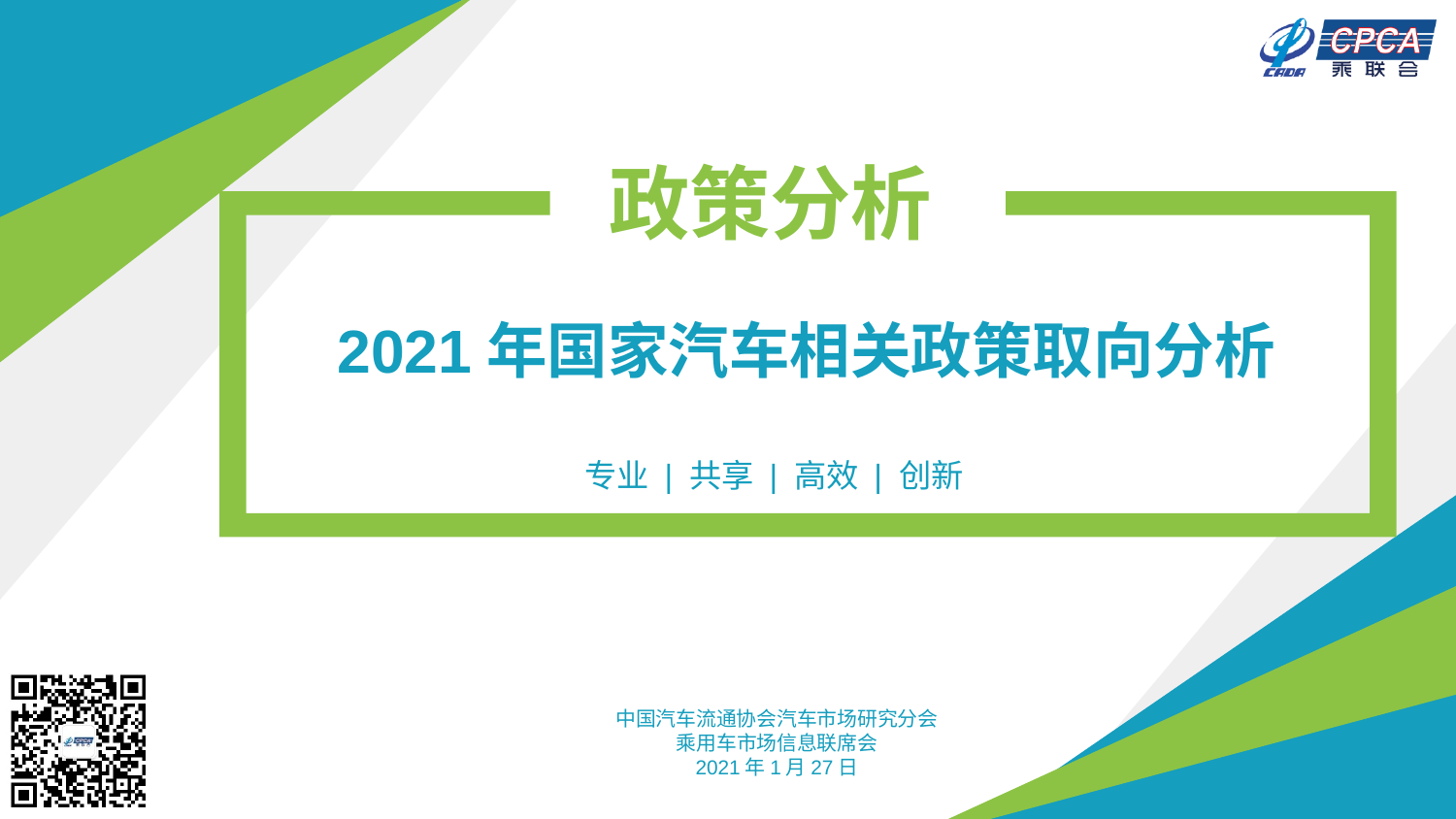

2021年国家汽车相关政策取向分析
中国汽车流通协会汽车市场研究分会
乘用车市场信息联席会
2021年1月27日